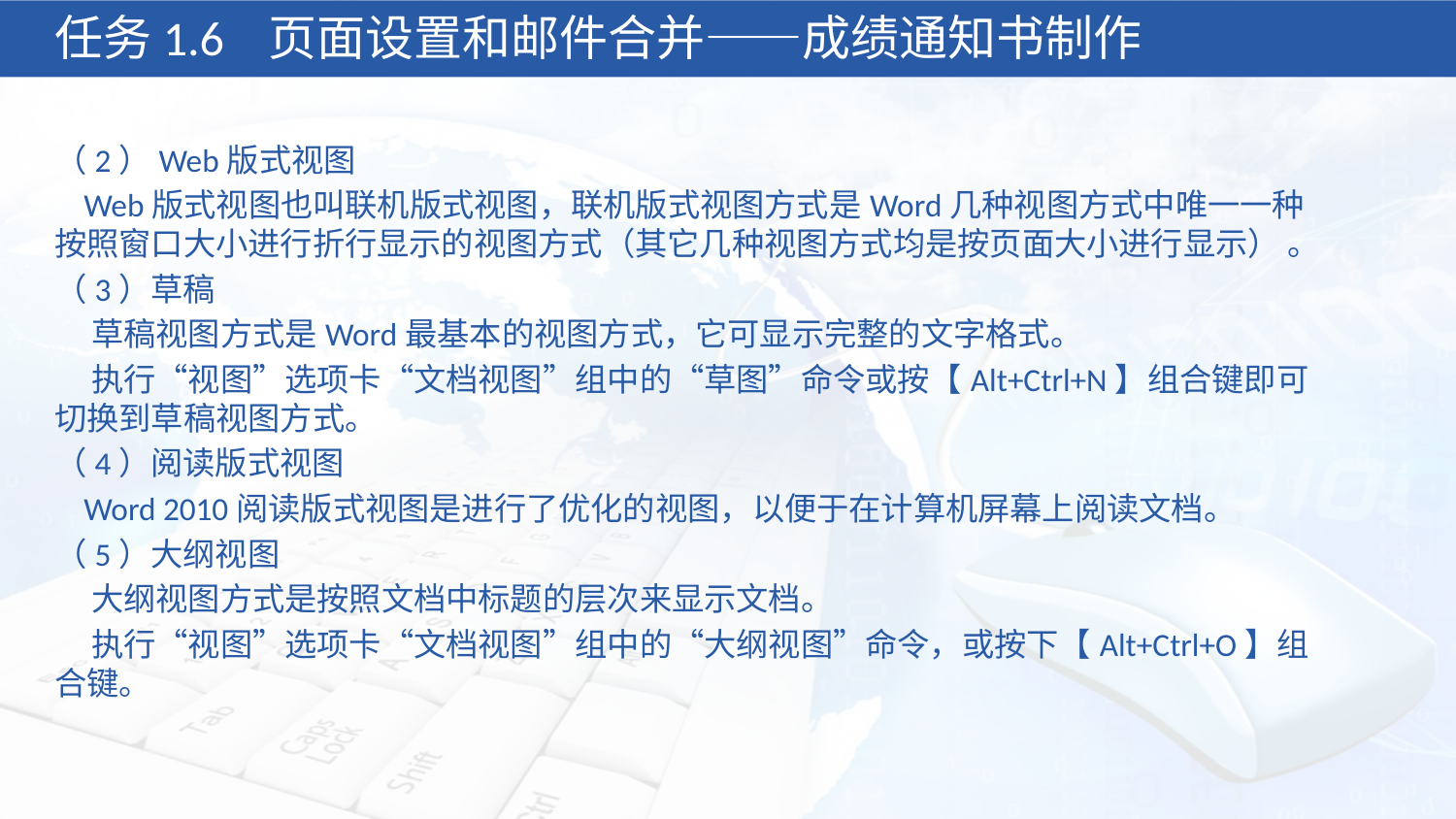

任务1.6   页面设置和邮件合并——成绩通知书制作
（2）Web版式视图
    Web版式视图也叫联机版式视图，联机版式视图方式是Word几种视图方式中唯一一种按照窗口大小进行折行显示的视图方式（其它几种视图方式均是按页面大小进行显示） 。
（3）草稿
    草稿视图方式是Word最基本的视图方式，它可显示完整的文字格式。
    执行“视图”选项卡“文档视图”组中的“草图”命令或按【Alt+Ctrl+N】组合键即可切换到草稿视图方式。
（4）阅读版式视图
    Word 2010阅读版式视图是进行了优化的视图，以便于在计算机屏幕上阅读文档。
（5）大纲视图
    大纲视图方式是按照文档中标题的层次来显示文档。
    执行“视图”选项卡“文档视图”组中的“大纲视图”命令，或按下【Alt+Ctrl+O】组合键。